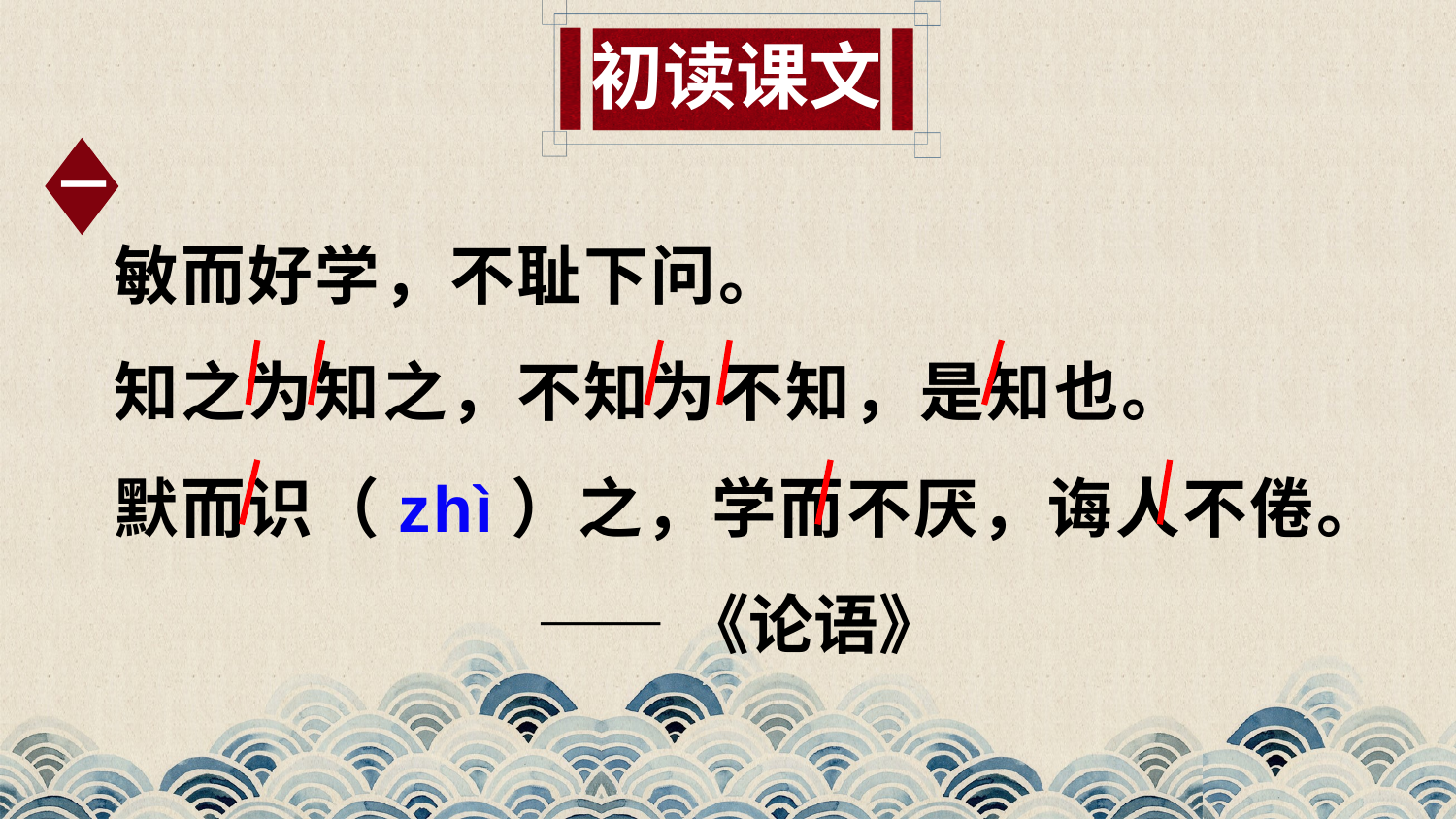

初读课文

一
敏而好学，不耻下问。
知之为知之，不知为不知，是知也。
默而识（zhì）之，学而不厌，诲人不倦。
                          ——《论语》